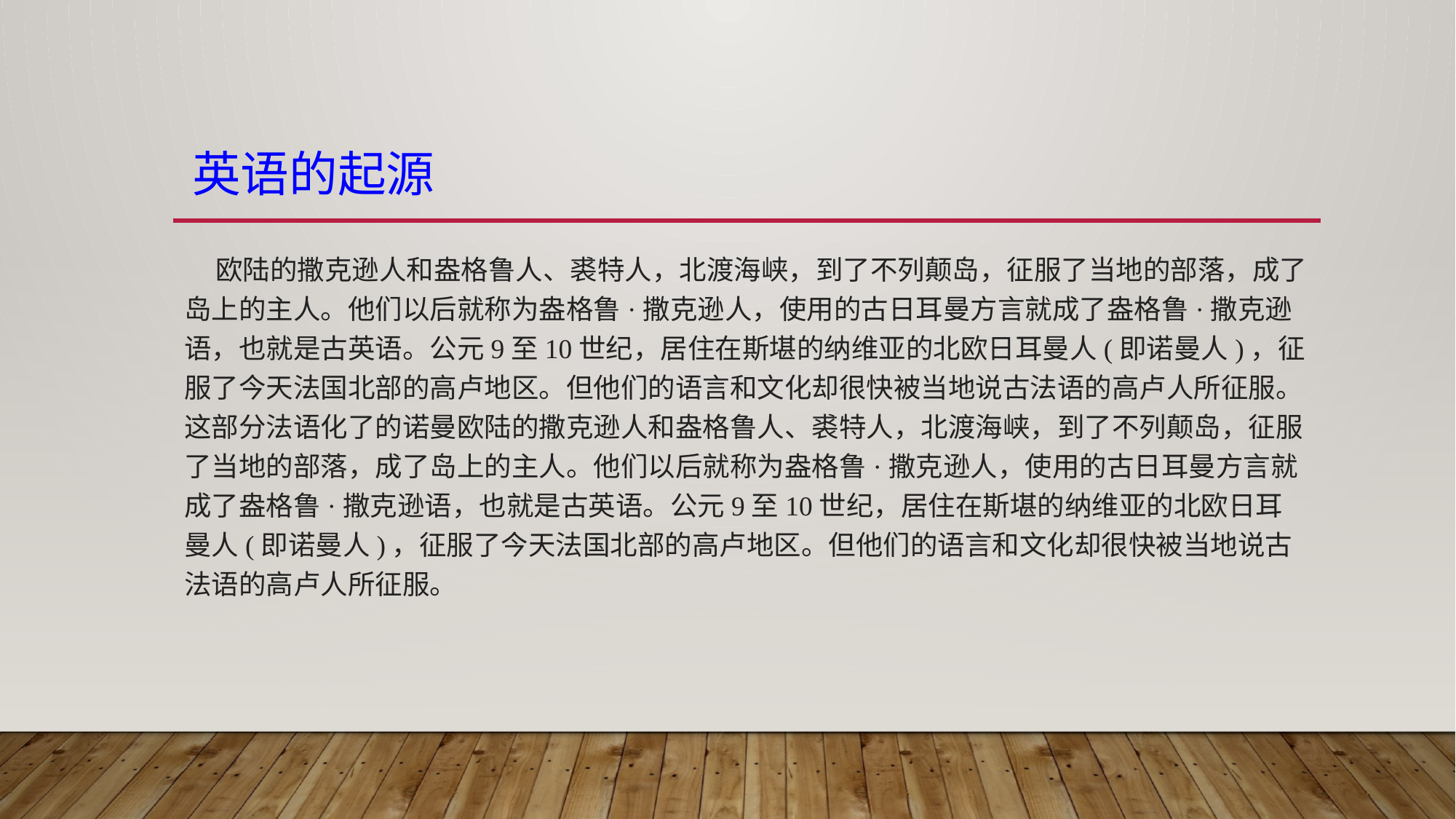

# 英语的起源
    欧陆的撒克逊人和盎格鲁人、裘特人，北渡海峡，到了不列颠岛，征服了当地的部落，成了岛上的主人。他们以后就称为盎格鲁·撒克逊人，使用的古日耳曼方言就成了盎格鲁·撒克逊语，也就是古英语。公元9至10世纪，居住在斯堪的纳维亚的北欧日耳曼人(即诺曼人)，征服了今天法国北部的高卢地区。但他们的语言和文化却很快被当地说古法语的高卢人所征服。这部分法语化了的诺曼欧陆的撒克逊人和盎格鲁人、裘特人，北渡海峡，到了不列颠岛，征服了当地的部落，成了岛上的主人。他们以后就称为盎格鲁·撒克逊人，使用的古日耳曼方言就成了盎格鲁·撒克逊语，也就是古英语。公元9至10世纪，居住在斯堪的纳维亚的北欧日耳曼人(即诺曼人)，征服了今天法国北部的高卢地区。但他们的语言和文化却很快被当地说古法语的高卢人所征服。